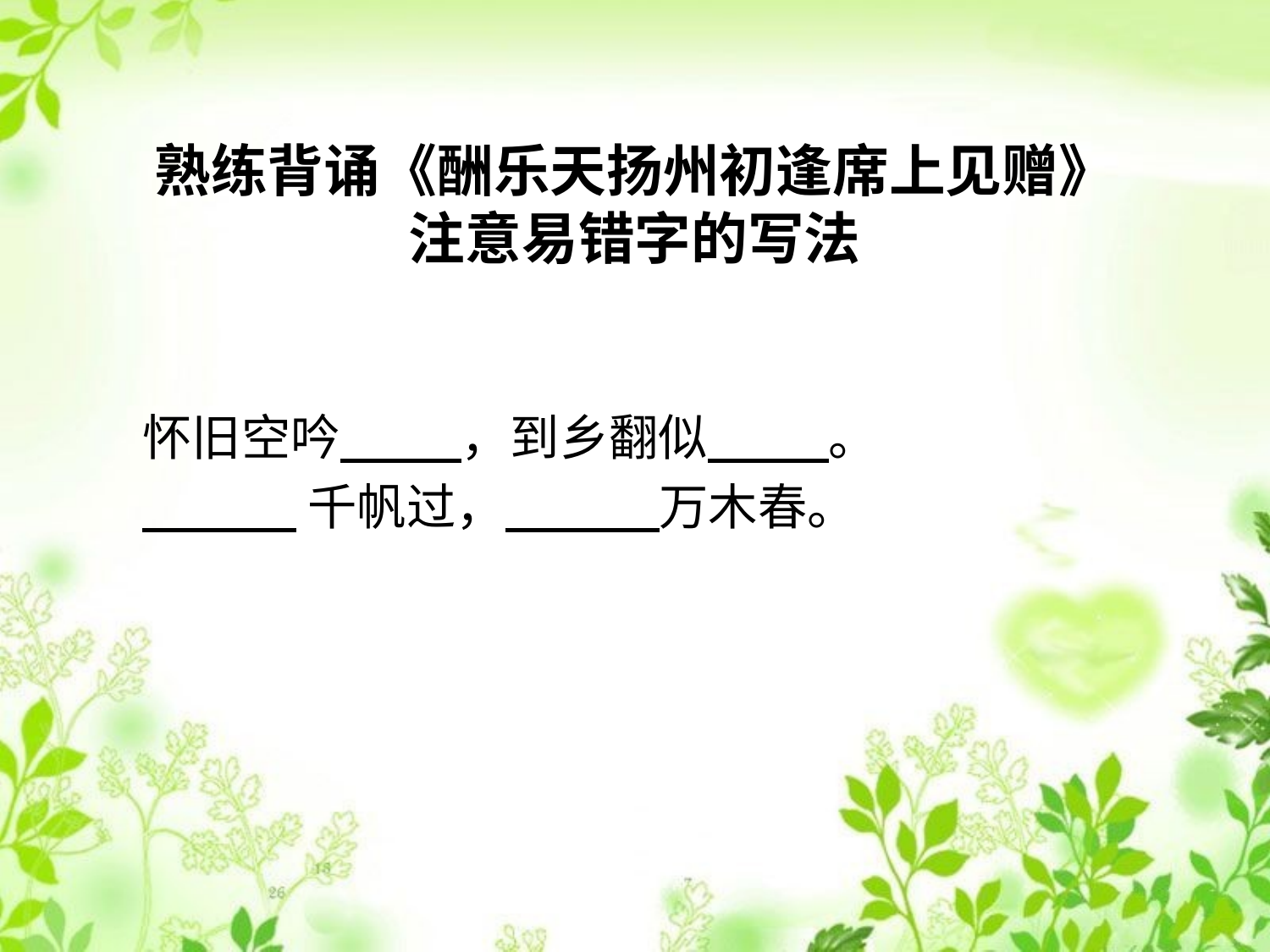

# 熟练背诵《酬乐天扬州初逢席上见赠》 注意易错字的写法

     怀旧空吟           ，到乡翻似           。
                    千帆过，              万木春。